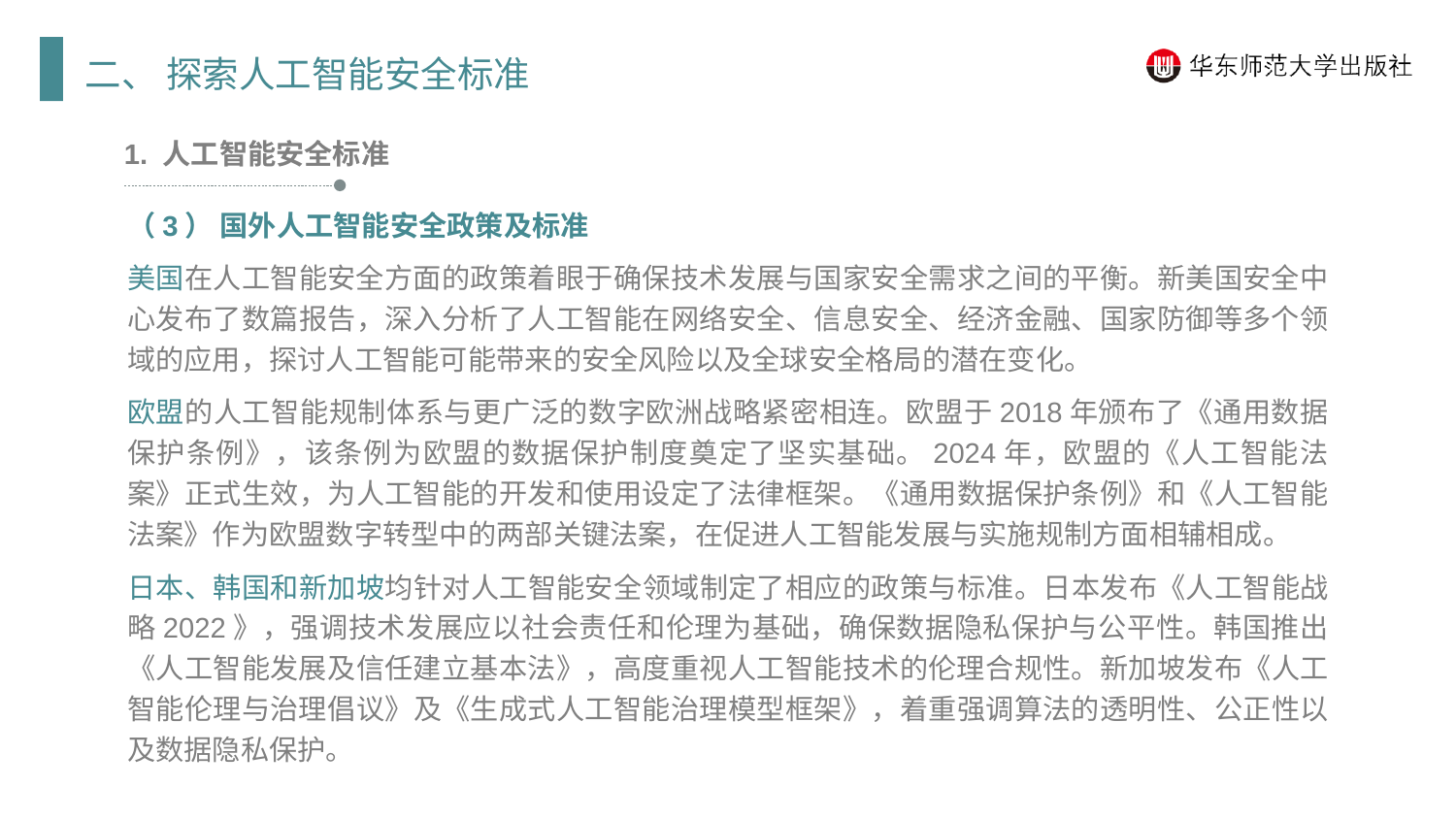

二、 探索人工智能安全标准
1. 人工智能安全标准
（3） 国外人工智能安全政策及标准
美国在人工智能安全方面的政策着眼于确保技术发展与国家安全需求之间的平衡。新美国安全中心发布了数篇报告，深入分析了人工智能在网络安全、信息安全、经济金融、国家防御等多个领域的应用，探讨人工智能可能带来的安全风险以及全球安全格局的潜在变化。
欧盟的人工智能规制体系与更广泛的数字欧洲战略紧密相连。欧盟于2018年颁布了《通用数据保护条例》，该条例为欧盟的数据保护制度奠定了坚实基础。2024年，欧盟的《人工智能法案》正式生效，为人工智能的开发和使用设定了法律框架。《通用数据保护条例》和《人工智能法案》作为欧盟数字转型中的两部关键法案，在促进人工智能发展与实施规制方面相辅相成。
日本、韩国和新加坡均针对人工智能安全领域制定了相应的政策与标准。日本发布《人工智能战略2022》，强调技术发展应以社会责任和伦理为基础，确保数据隐私保护与公平性。韩国推出《人工智能发展及信任建立基本法》，高度重视人工智能技术的伦理合规性。新加坡发布《人工智能伦理与治理倡议》及《生成式人工智能治理模型框架》，着重强调算法的透明性、公正性以及数据隐私保护。